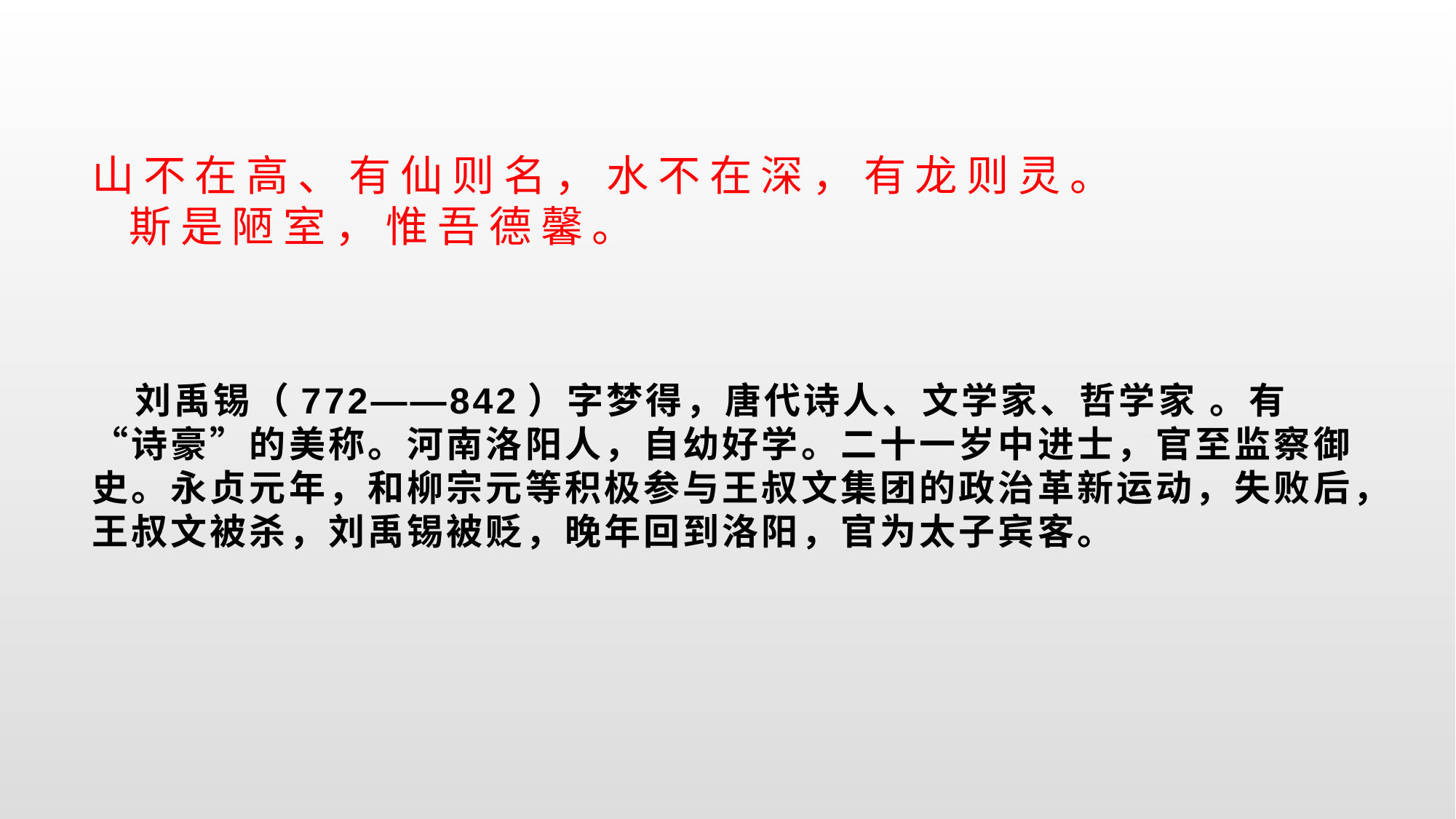

# 山不在高、有仙则名，水不在深，有龙则灵。 斯是陋室，惟吾德馨。

   刘禹锡（772——842）字梦得，唐代诗人、文学家、哲学家 。有“诗豪”的美称。河南洛阳人，自幼好学。二十一岁中进士，官至监察御史。永贞元年，和柳宗元等积极参与王叔文集团的政治革新运动，失败后，王叔文被杀，刘禹锡被贬，晚年回到洛阳，官为太子宾客。